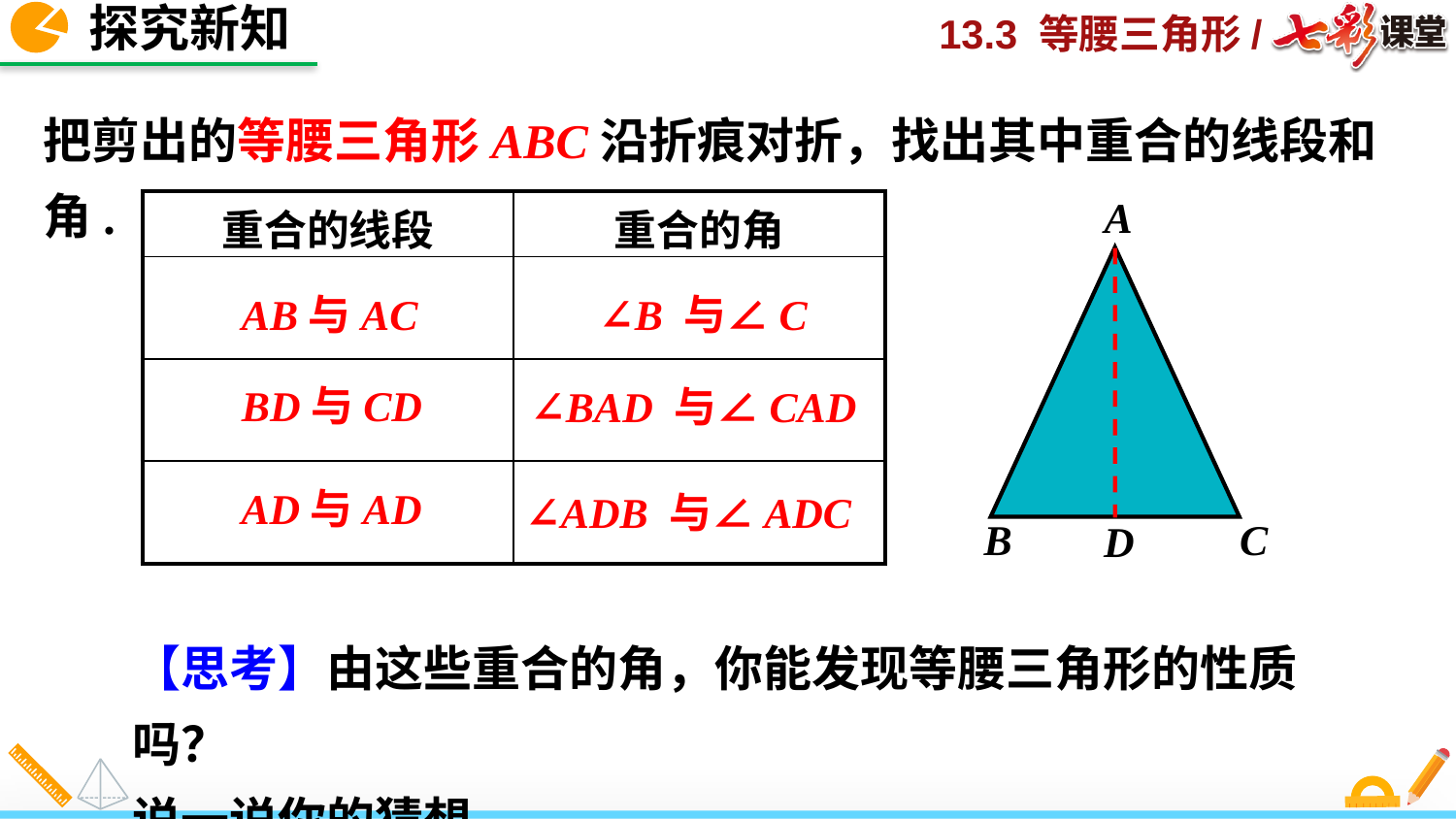

探究新知

把剪出的等腰三角形ABC沿折痕对折，找出其中重合的线段和角.
   A
| 重合的线段 | 重合的角 |
| --- | --- |
|  |  |
|  |  |
|  |  |

 AB与AC
 ∠B 与∠C
 BD与CD
∠BAD 与∠CAD

    D
   AD与AD
∠ADB 与∠ADC
  B
C
【思考】由这些重合的角，你能发现等腰三角形的性质吗？
说一说你的猜想.